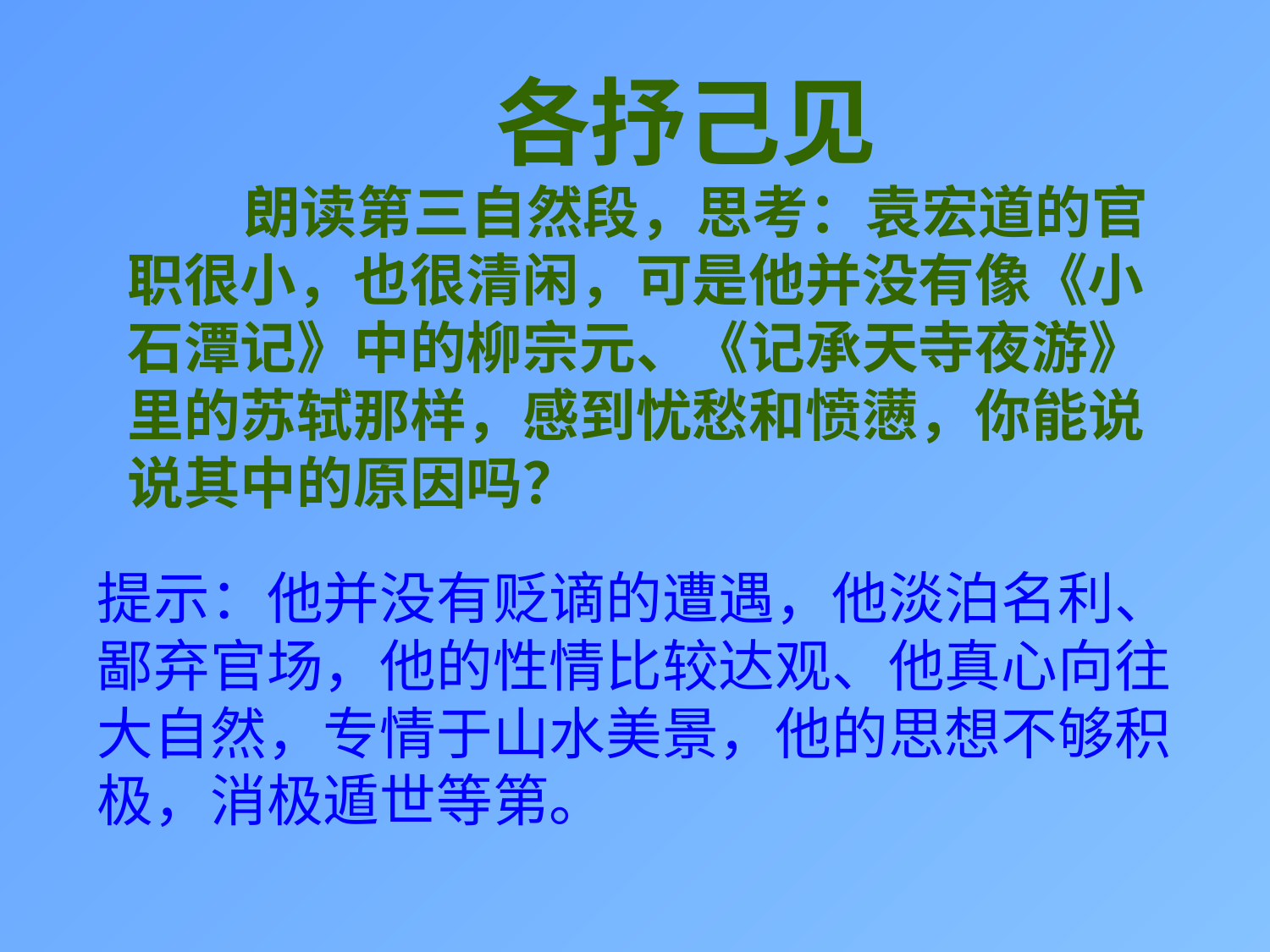

各抒己见
        朗读第三自然段，思考：袁宏道的官职很小，也很清闲，可是他并没有像《小石潭记》中的柳宗元、《记承天寺夜游》里的苏轼那样，感到忧愁和愤懑，你能说说其中的原因吗？
提示：他并没有贬谪的遭遇，他淡泊名利、鄙弃官场，他的性情比较达观、他真心向往大自然，专情于山水美景，他的思想不够积极，消极遁世等第。